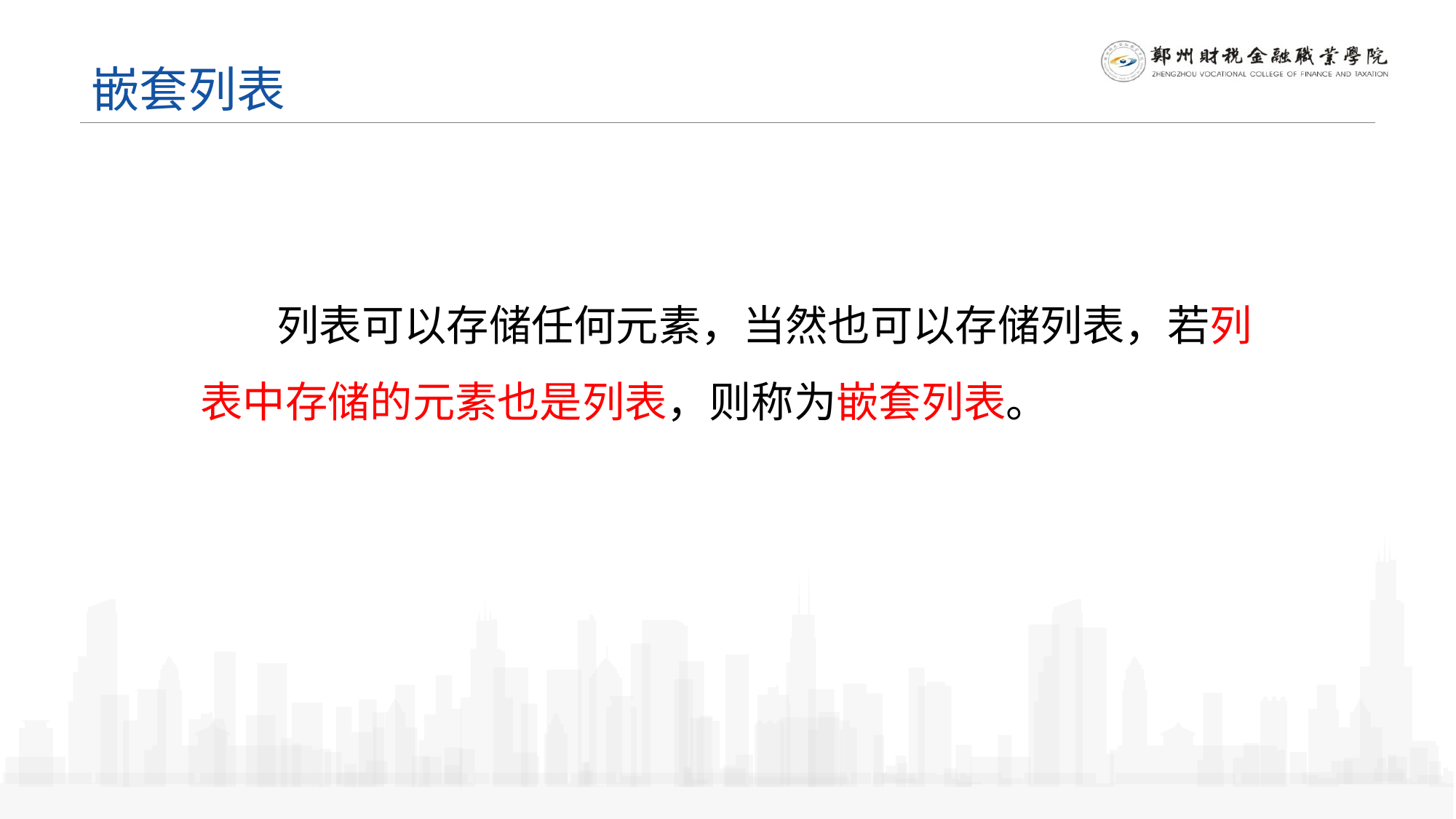

# 嵌套列表
       列表可以存储任何元素，当然也可以存储列表，若列表中存储的元素也是列表，则称为嵌套列表。